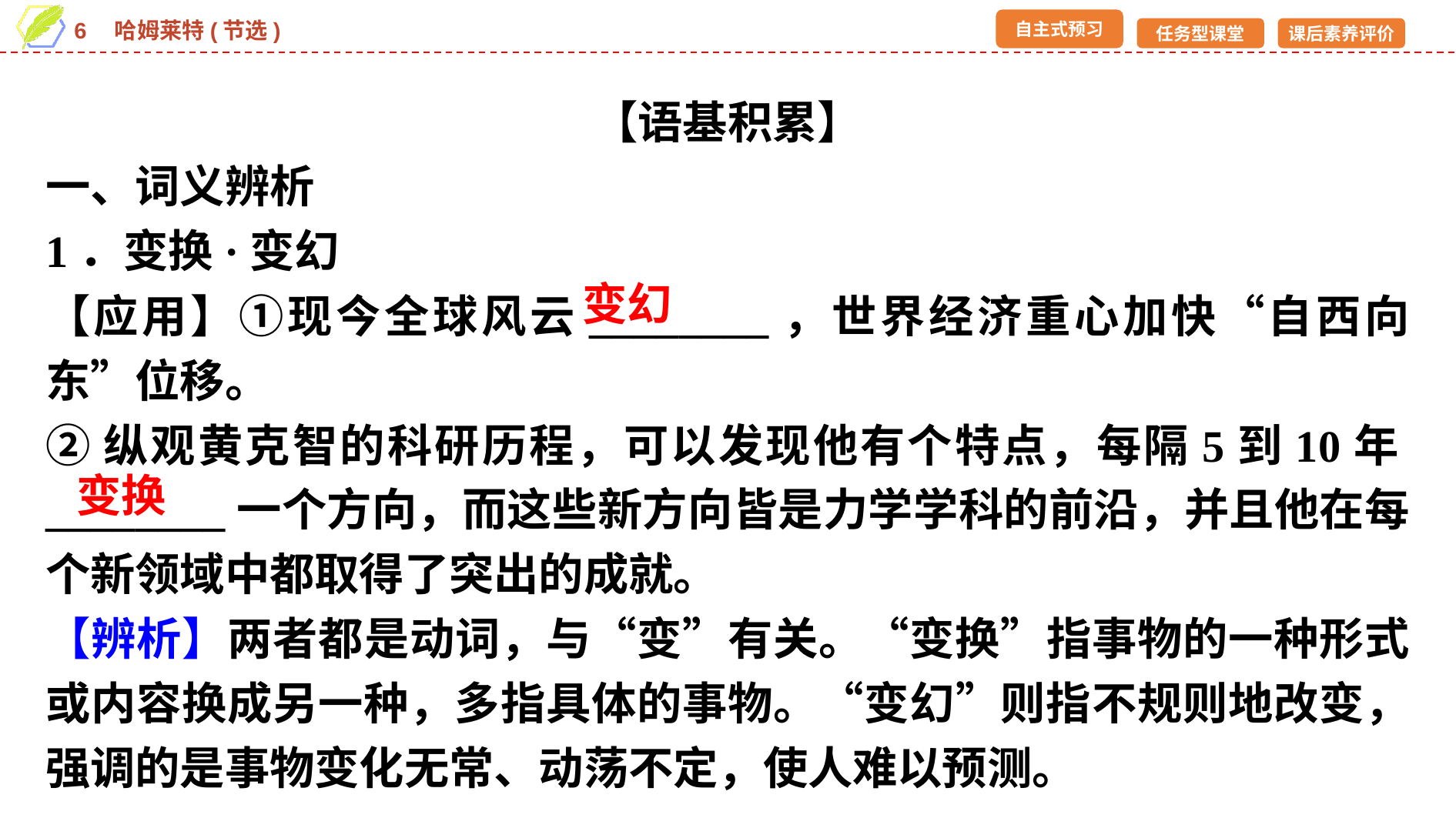

【语基积累】
一、词义辨析
1．变换·变幻
【应用】①现今全球风云________，世界经济重心加快“自西向东”位移。
②纵观黄克智的科研历程，可以发现他有个特点，每隔5到10年________一个方向，而这些新方向皆是力学学科的前沿，并且他在每个新领域中都取得了突出的成就。
【辨析】两者都是动词，与“变”有关。“变换”指事物的一种形式或内容换成另一种，多指具体的事物。“变幻”则指不规则地改变，强调的是事物变化无常、动荡不定，使人难以预测。
变幻
变换